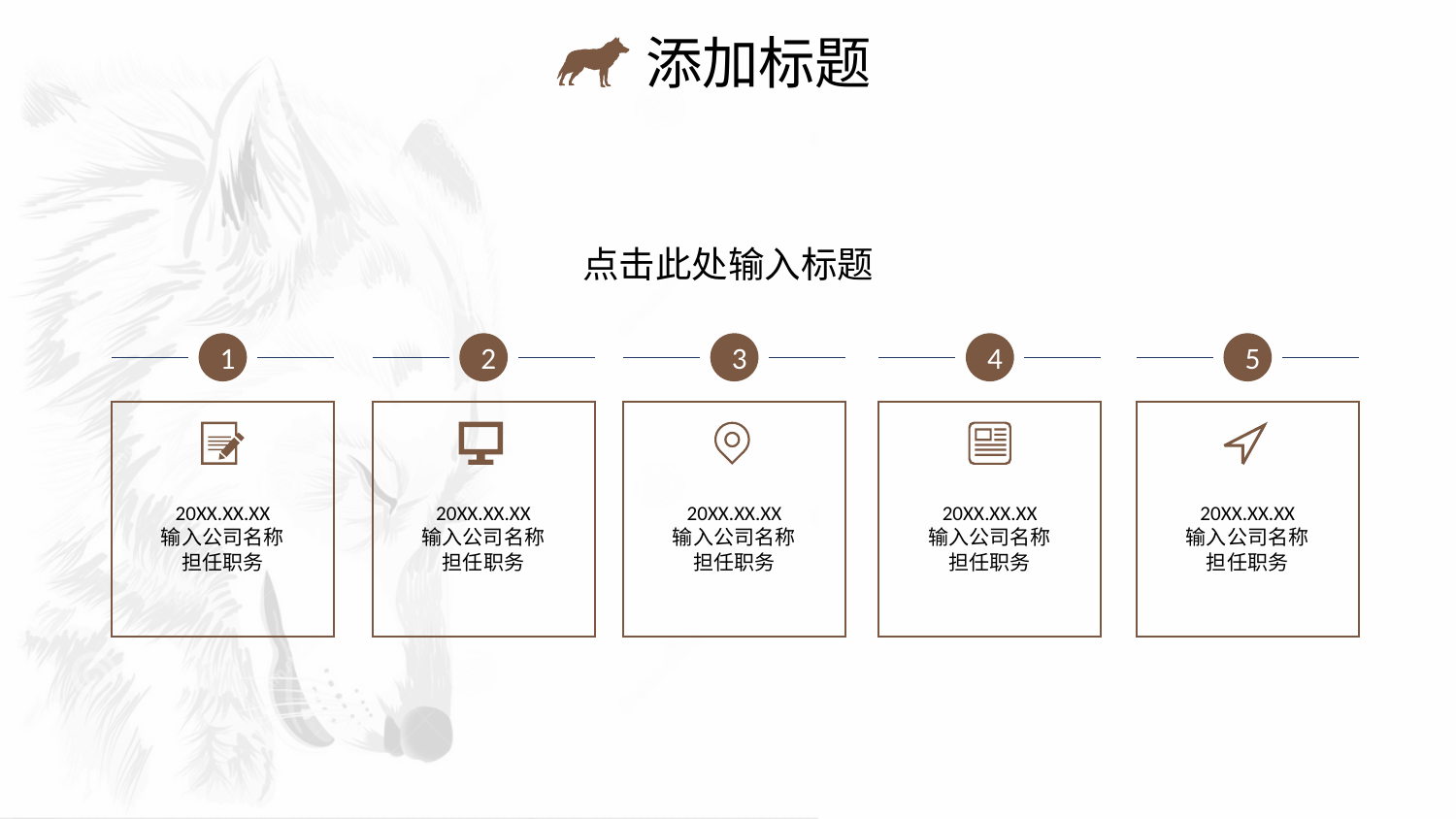

添加标题

点击此处输入标题
1
2
3
4
5

20XX.XX.XX
输入公司名称
担任职务
20XX.XX.XX
输入公司名称
担任职务
20XX.XX.XX
输入公司名称
担任职务
20XX.XX.XX
输入公司名称
担任职务
20XX.XX.XX
输入公司名称
担任职务